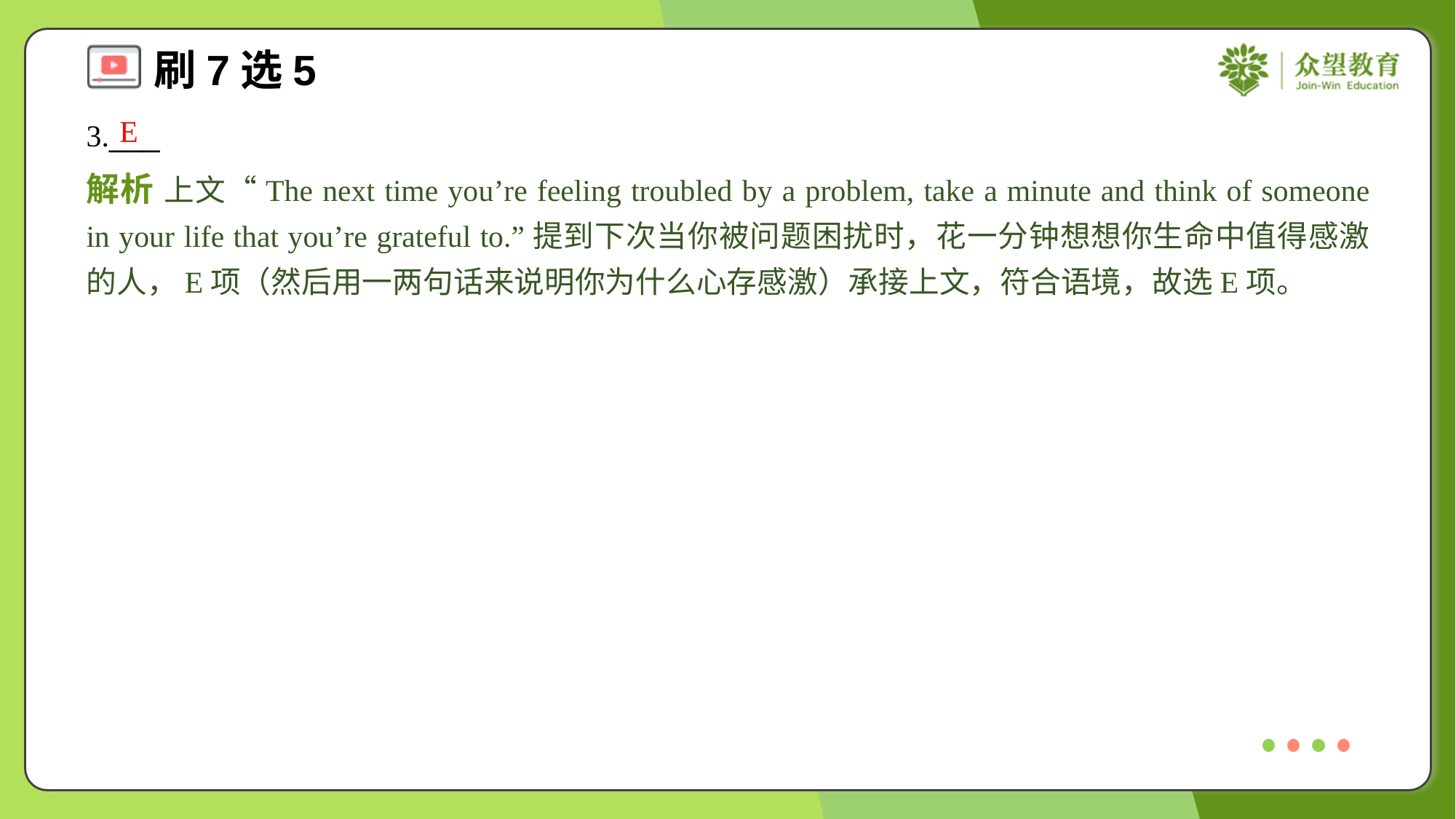

E
3.___
解析 上文“The next time you’re feeling troubled by a problem, take a minute and think of someone in your life that you’re grateful to.”提到下次当你被问题困扰时，花一分钟想想你生命中值得感激的人，E项（然后用一两句话来说明你为什么心存感激）承接上文，符合语境，故选E项。